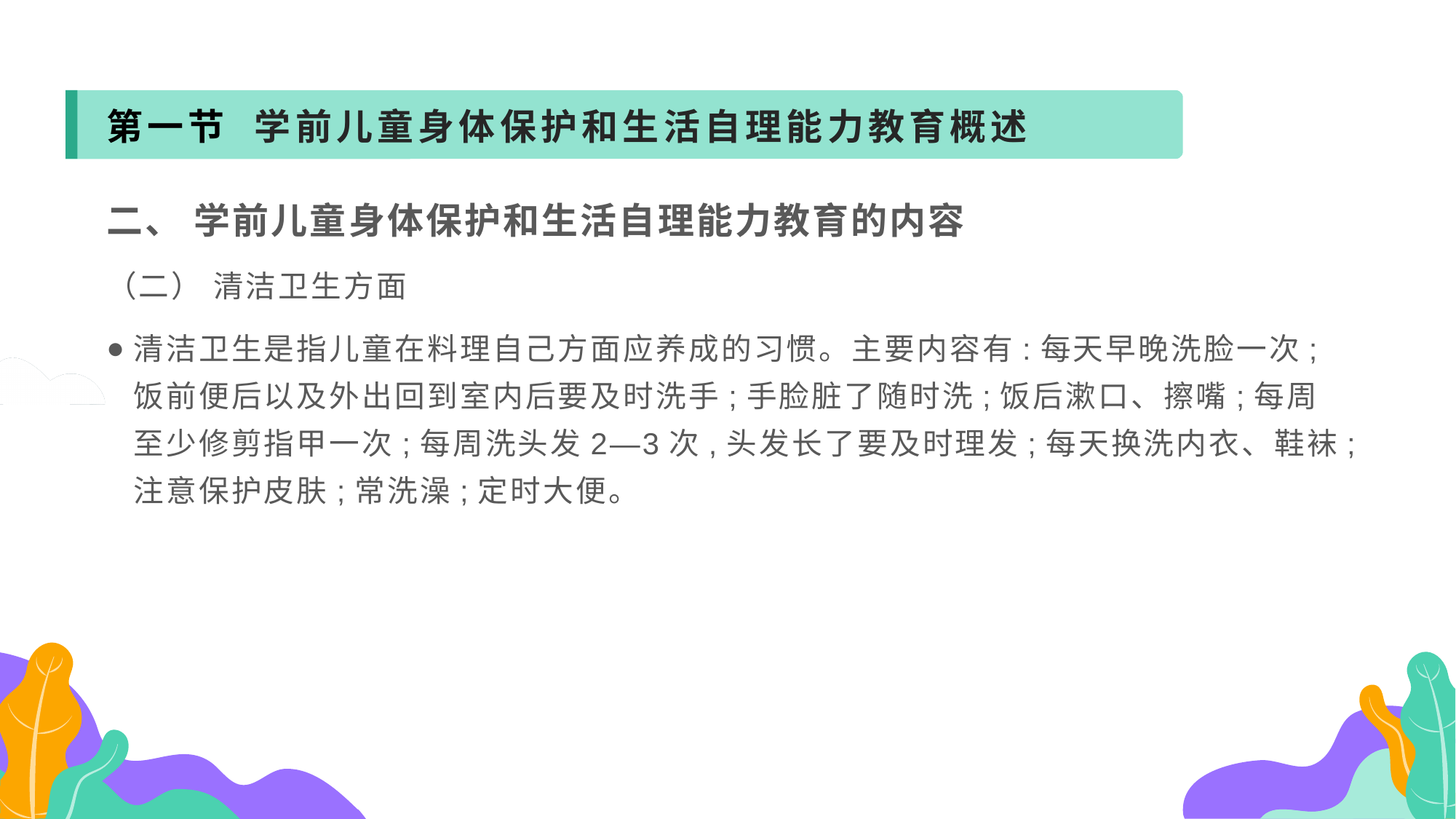

第一节  学前儿童身体保护和生活自理能力教育概述
二、 学前儿童身体保护和生活自理能力教育的内容
（二） 清洁卫生方面
清洁卫生是指儿童在料理自己方面应养成的习惯。主要内容有:每天早晚洗脸一次;饭前便后以及外出回到室内后要及时洗手;手脸脏了随时洗;饭后漱口、擦嘴;每周至少修剪指甲一次;每周洗头发2—3次,头发长了要及时理发;每天换洗内衣、鞋袜;注意保护皮肤;常洗澡;定时大便。